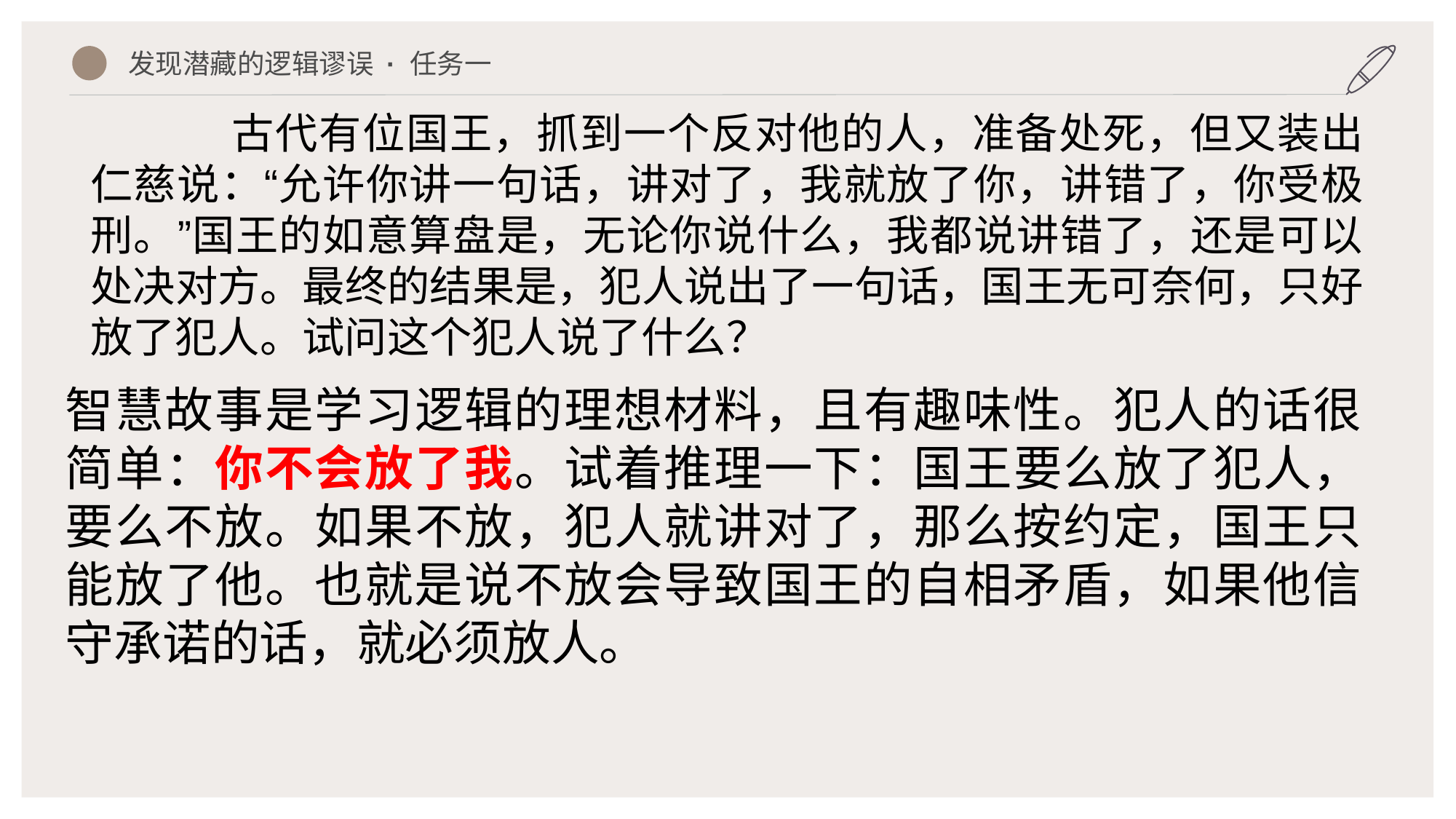

发现潜藏的逻辑谬误 · 任务一

          古代有位国王，抓到一个反对他的人，准备处死，但又装出仁慈说：“允许你讲一句话，讲对了，我就放了你，讲错了，你受极刑。”国王的如意算盘是，无论你说什么，我都说讲错了，还是可以处决对方。最终的结果是，犯人说出了一句话，国王无可奈何，只好放了犯人。试问这个犯人说了什么？
智慧故事是学习逻辑的理想材料，且有趣味性。犯人的话很简单：你不会放了我。试着推理一下：国王要么放了犯人，要么不放。如果不放，犯人就讲对了，那么按约定，国王只能放了他。也就是说不放会导致国王的自相矛盾，如果他信守承诺的话，就必须放人。